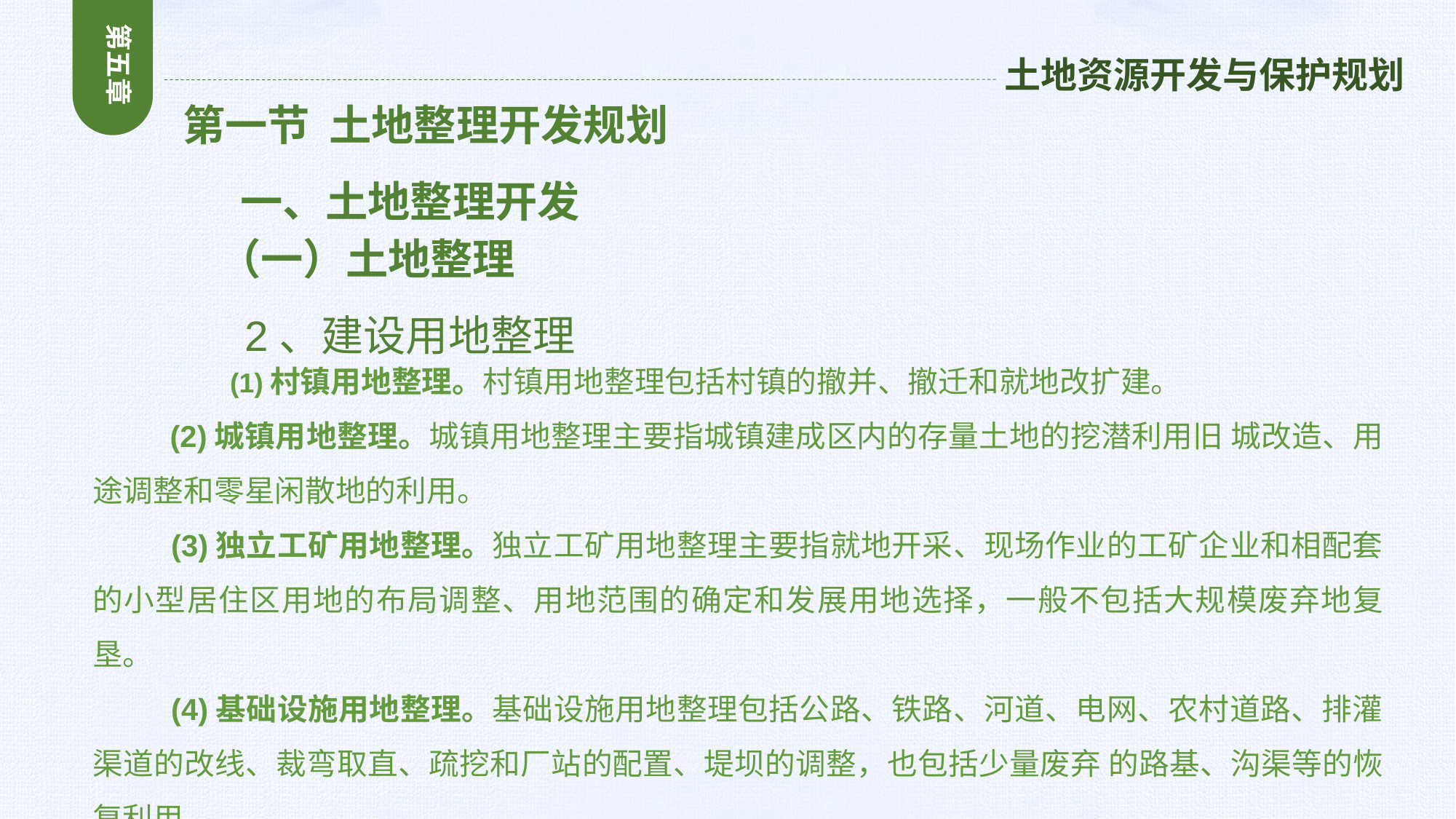

第五章
土地资源开发与保护规划
 第一节  土地整理开发规划
       一、土地整理开发

      （一）土地整理
        2、建设用地整理
                  (1)村镇用地整理。村镇用地整理包括村镇的撤并、撤迁和就地改扩建。
         (2)城镇用地整理。城镇用地整理主要指城镇建成区内的存量土地的挖潜利用旧 城改造、用途调整和零星闲散地的利用。
         (3)独立工矿用地整理。独立工矿用地整理主要指就地开采、现场作业的工矿企业和相配套的小型居住区用地的布局调整、用地范围的确定和发展用地选择，一般不包括大规模废弃地复垦。
         (4)基础设施用地整理。基础设施用地整理包括公路、铁路、河道、电网、农村道路、排灌渠道的改线、裁弯取直、疏挖和厂站的配置、堤坝的调整，也包括少量废弃 的路基、沟渠等的恢复利用。